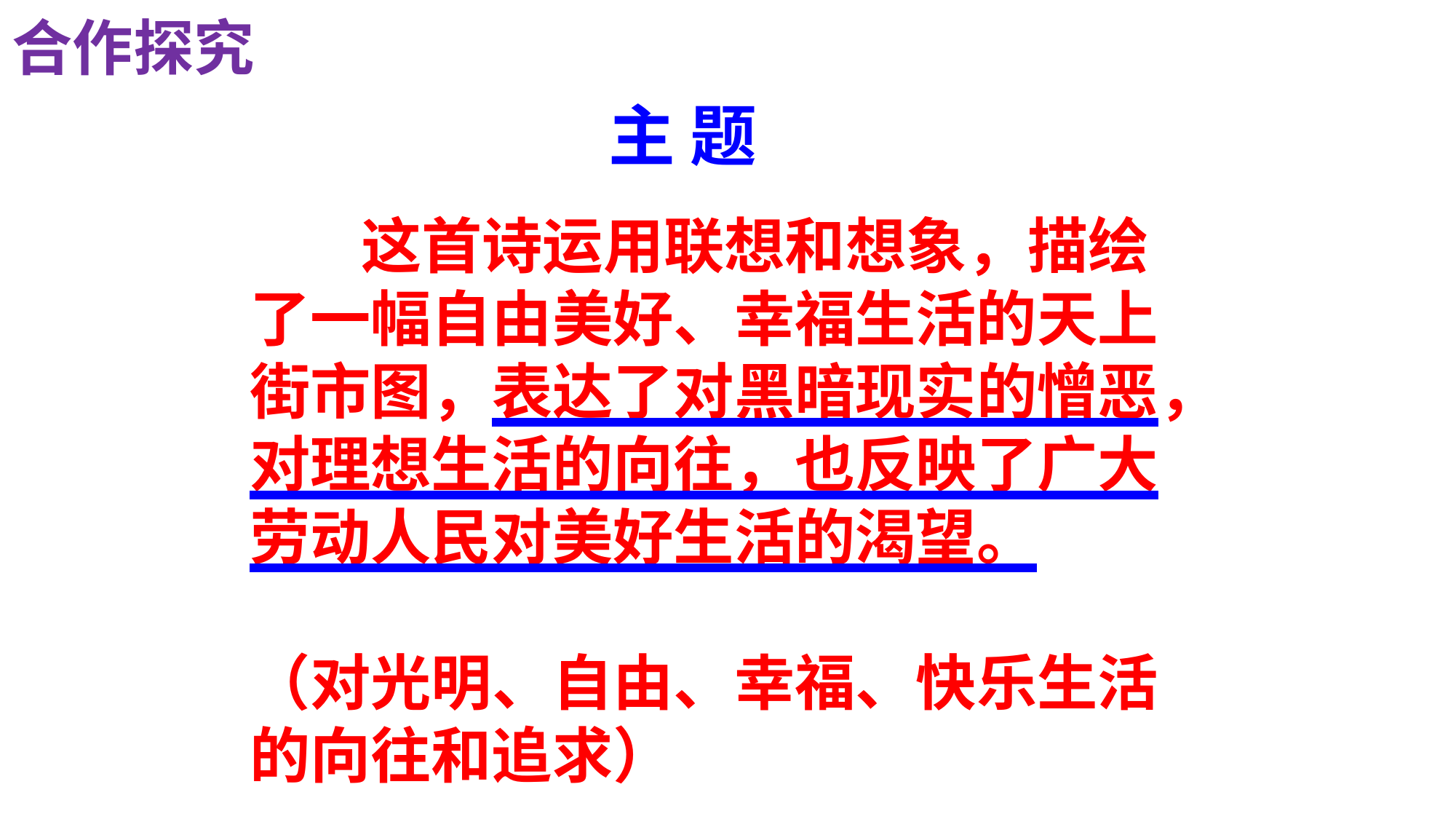

合作探究
主 题
       这首诗运用联想和想象，描绘了一幅自由美好、幸福生活的天上街市图，表达了对黑暗现实的憎恶，对理想生活的向往，也反映了广大劳动人民对美好生活的渴望。

（对光明、自由、幸福、快乐生活的向往和追求）